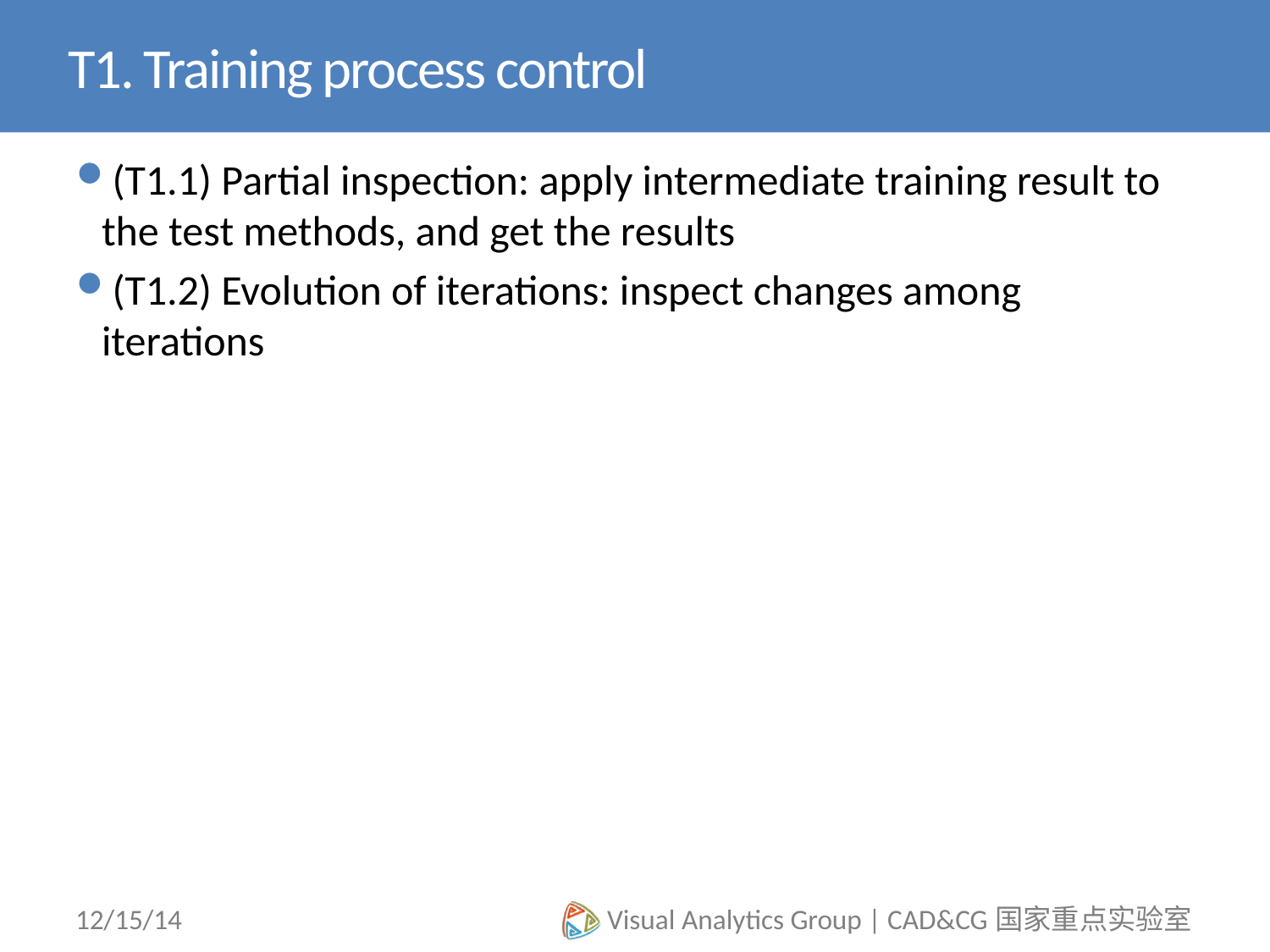

# T1. Training process control
(T1.1) Partial inspection: apply intermediate training result to the test methods, and get the results
(T1.2) Evolution of iterations: inspect changes among iterations

12/15/14
Visual Analytics Group | CAD&CG国家重点实验室